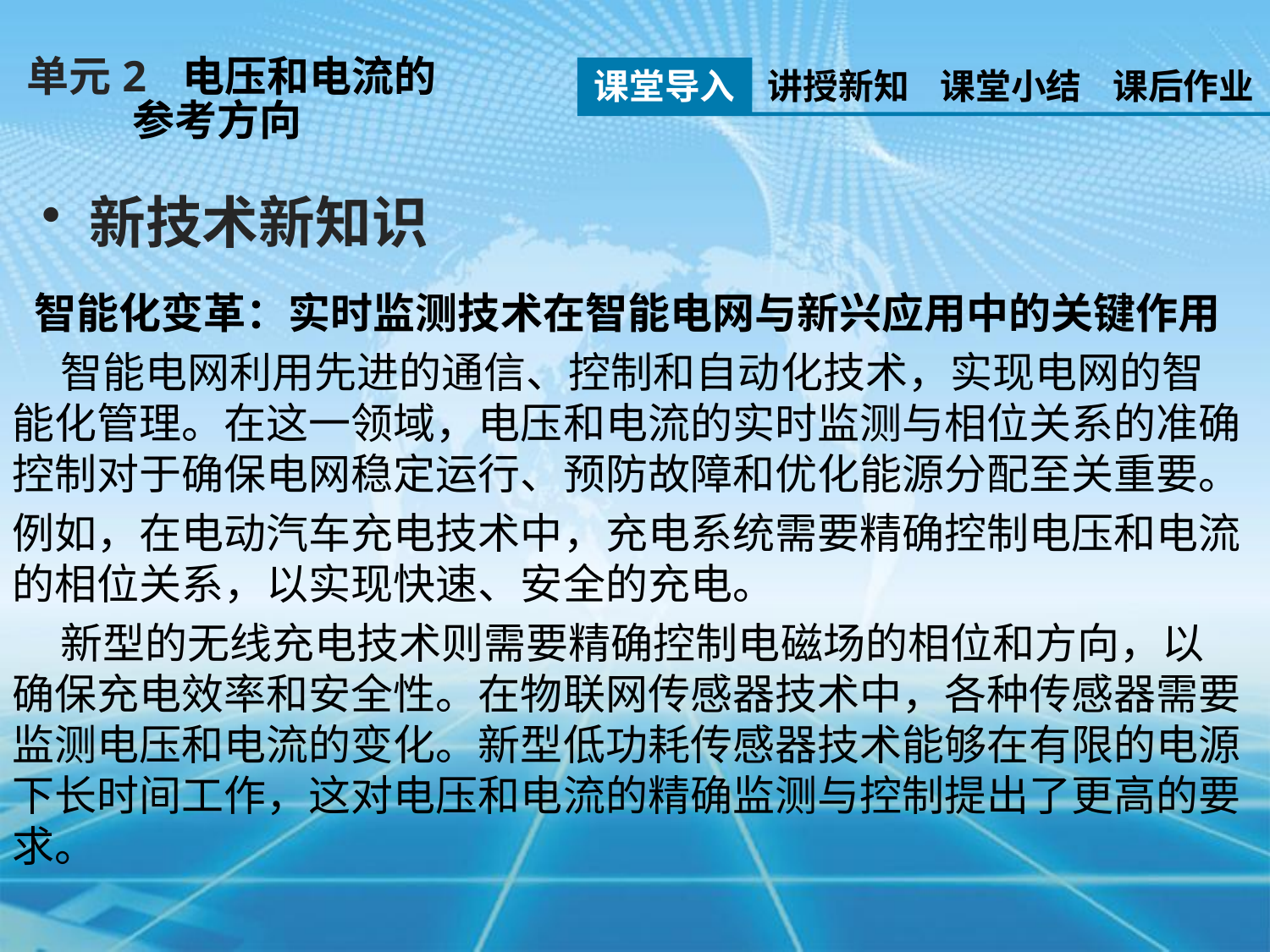

单元2 电压和电流的
          参考方向
课堂导入
讲授新知
课堂小结
课后作业
新技术新知识
智能化变革：实时监测技术在智能电网与新兴应用中的关键作用
    智能电网利用先进的通信、控制和自动化技术，实现电网的智能化管理。在这一领域，电压和电流的实时监测与相位关系的准确控制对于确保电网稳定运行、预防故障和优化能源分配至关重要。
例如，在电动汽车充电技术中，充电系统需要精确控制电压和电流的相位关系，以实现快速、安全的充电。
    新型的无线充电技术则需要精确控制电磁场的相位和方向，以确保充电效率和安全性。在物联网传感器技术中，各种传感器需要监测电压和电流的变化。新型低功耗传感器技术能够在有限的电源下长时间工作，这对电压和电流的精确监测与控制提出了更高的要求。